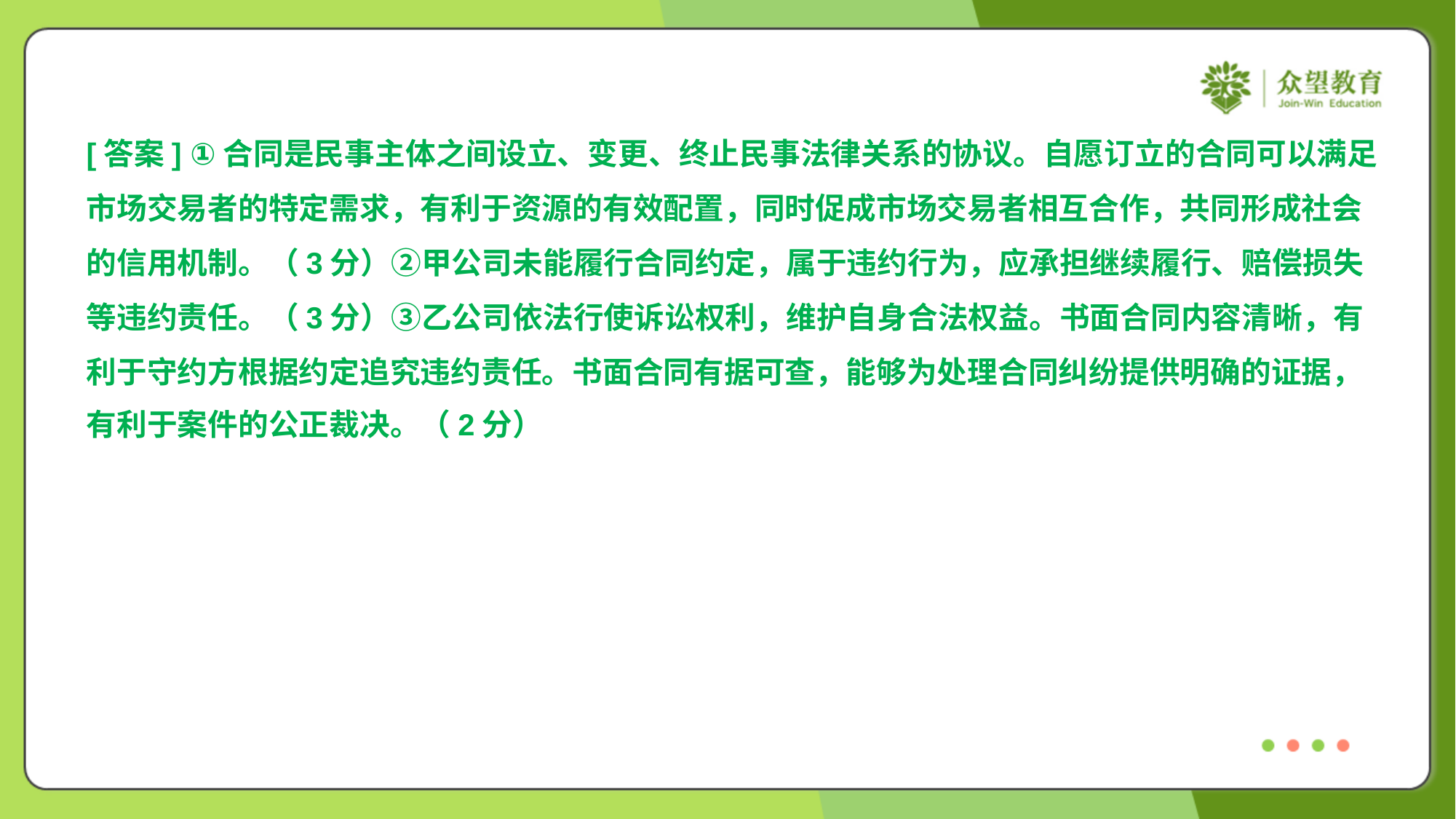

[答案] ①合同是民事主体之间设立、变更、终止民事法律关系的协议。自愿订立的合同可以满足
市场交易者的特定需求，有利于资源的有效配置，同时促成市场交易者相互合作，共同形成社会
的信用机制。（3分）②甲公司未能履行合同约定，属于违约行为，应承担继续履行、赔偿损失
等违约责任。（3分）③乙公司依法行使诉讼权利，维护自身合法权益。书面合同内容清晰，有
利于守约方根据约定追究违约责任。书面合同有据可查，能够为处理合同纠纷提供明确的证据，
有利于案件的公正裁决。（2分）